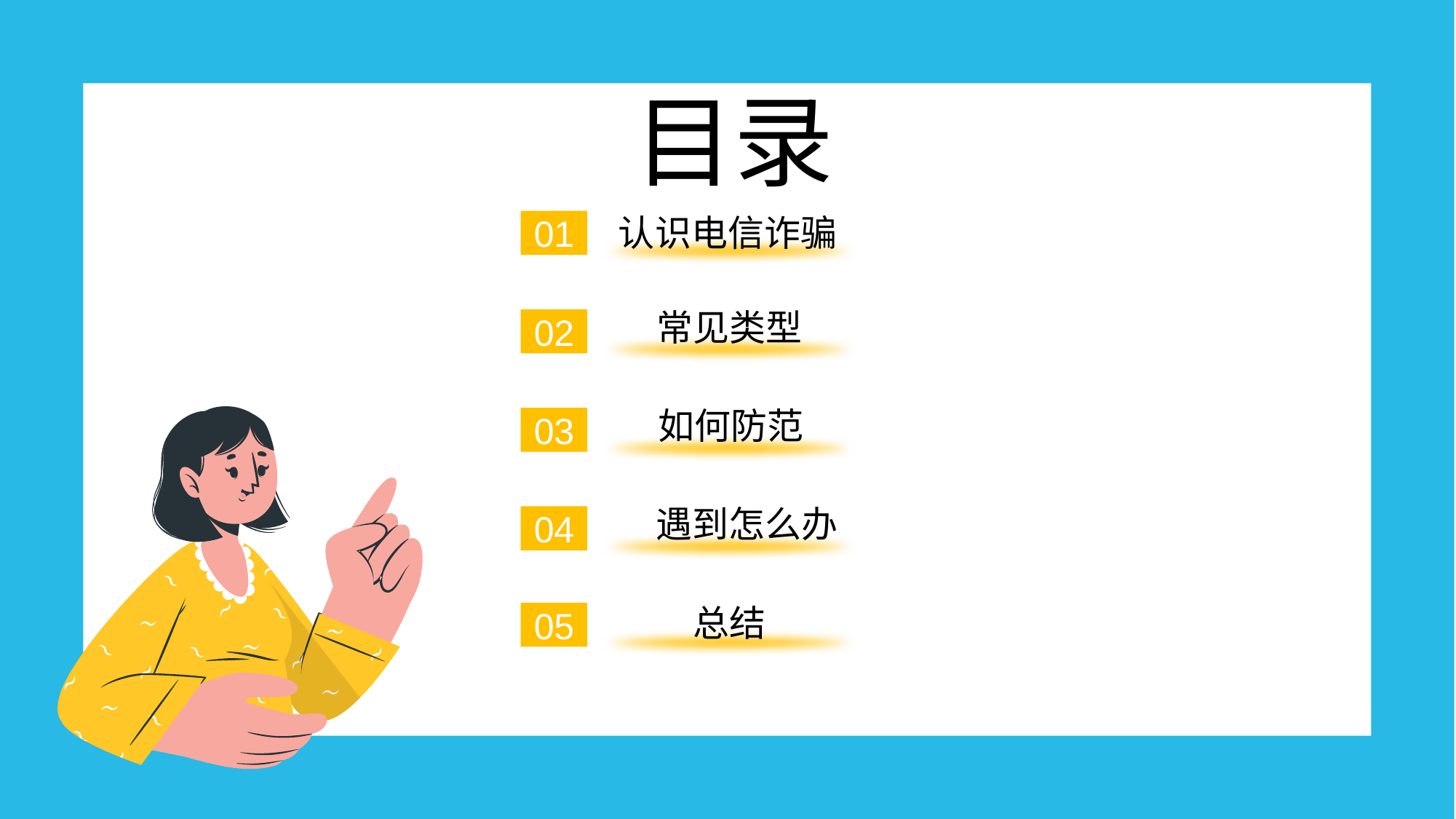

目录
认识电信诈骗

01
常见类型

02
如何防范

03

遇到怎么办

04
总结

05